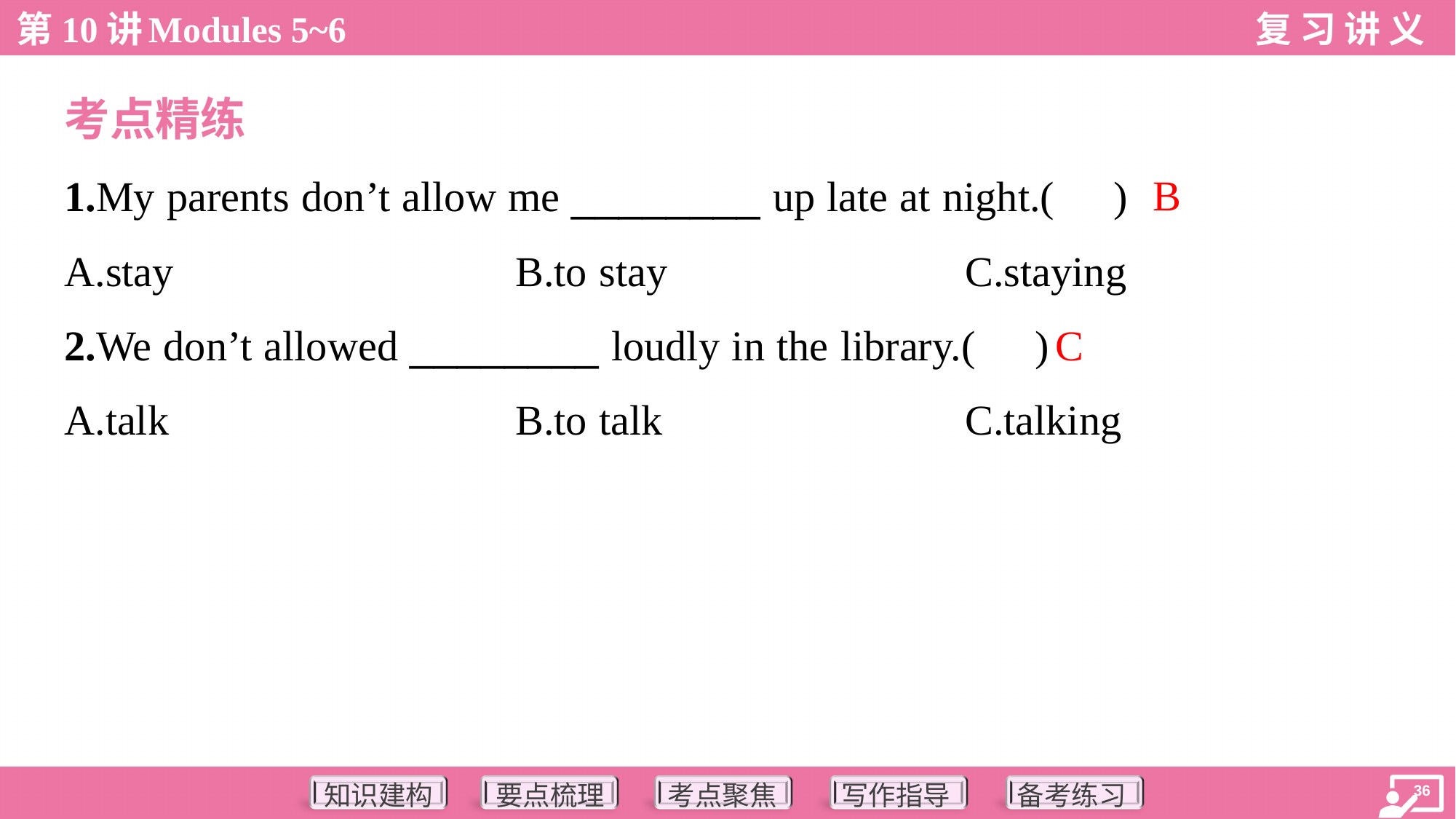

考点精练
B
1.My parents don’t allow me ________ up late at night.(     )
A.stay	B.to stay	C.staying
C
2.We don’t allowed ________ loudly in the library.(     )
A.talk	B.to talk	C.talking